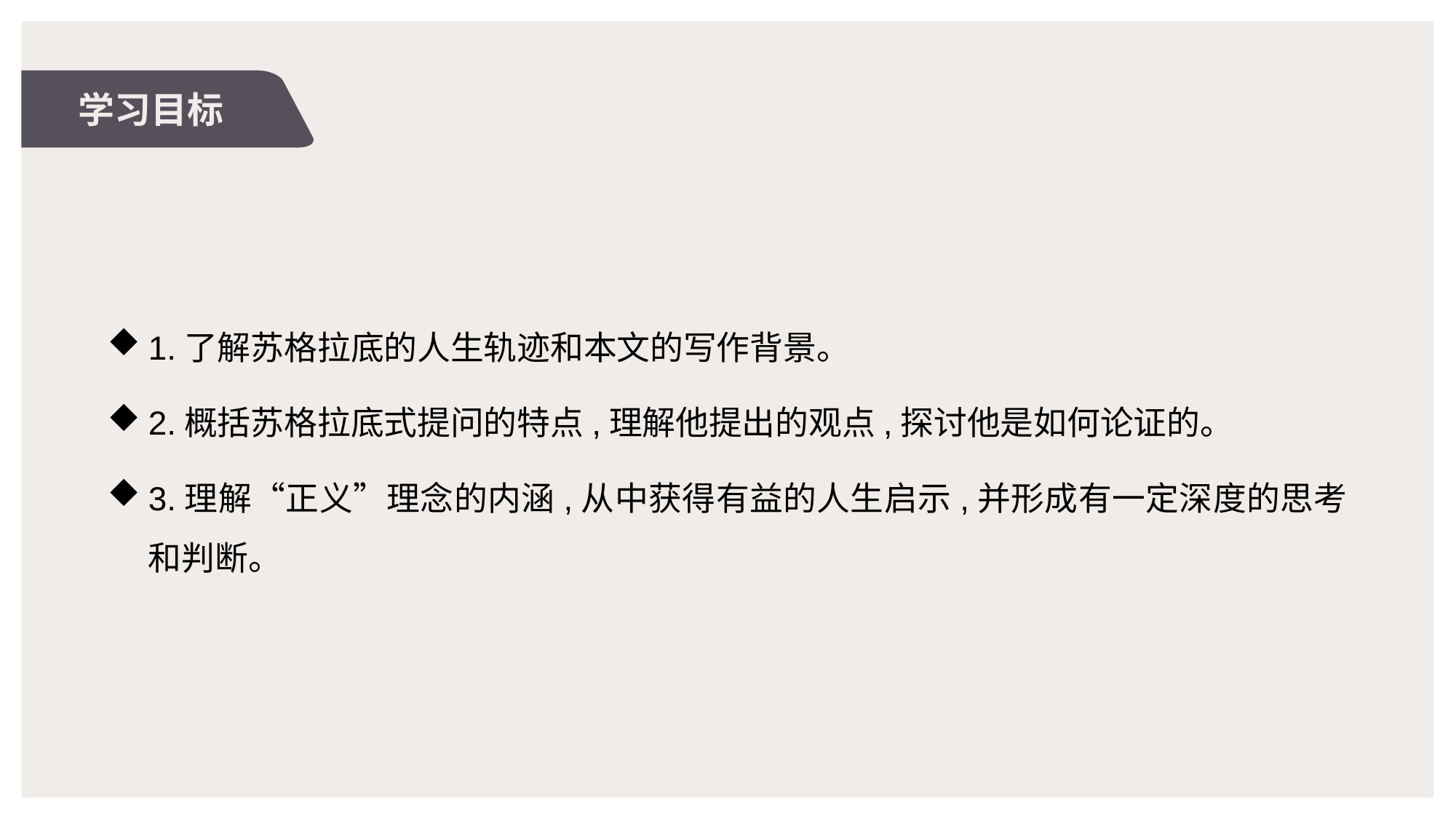

学习目标

1.了解苏格拉底的人生轨迹和本文的写作背景。
2.概括苏格拉底式提问的特点,理解他提出的观点,探讨他是如何论证的。
3.理解“正义”理念的内涵,从中获得有益的人生启示,并形成有一定深度的思考和判断。